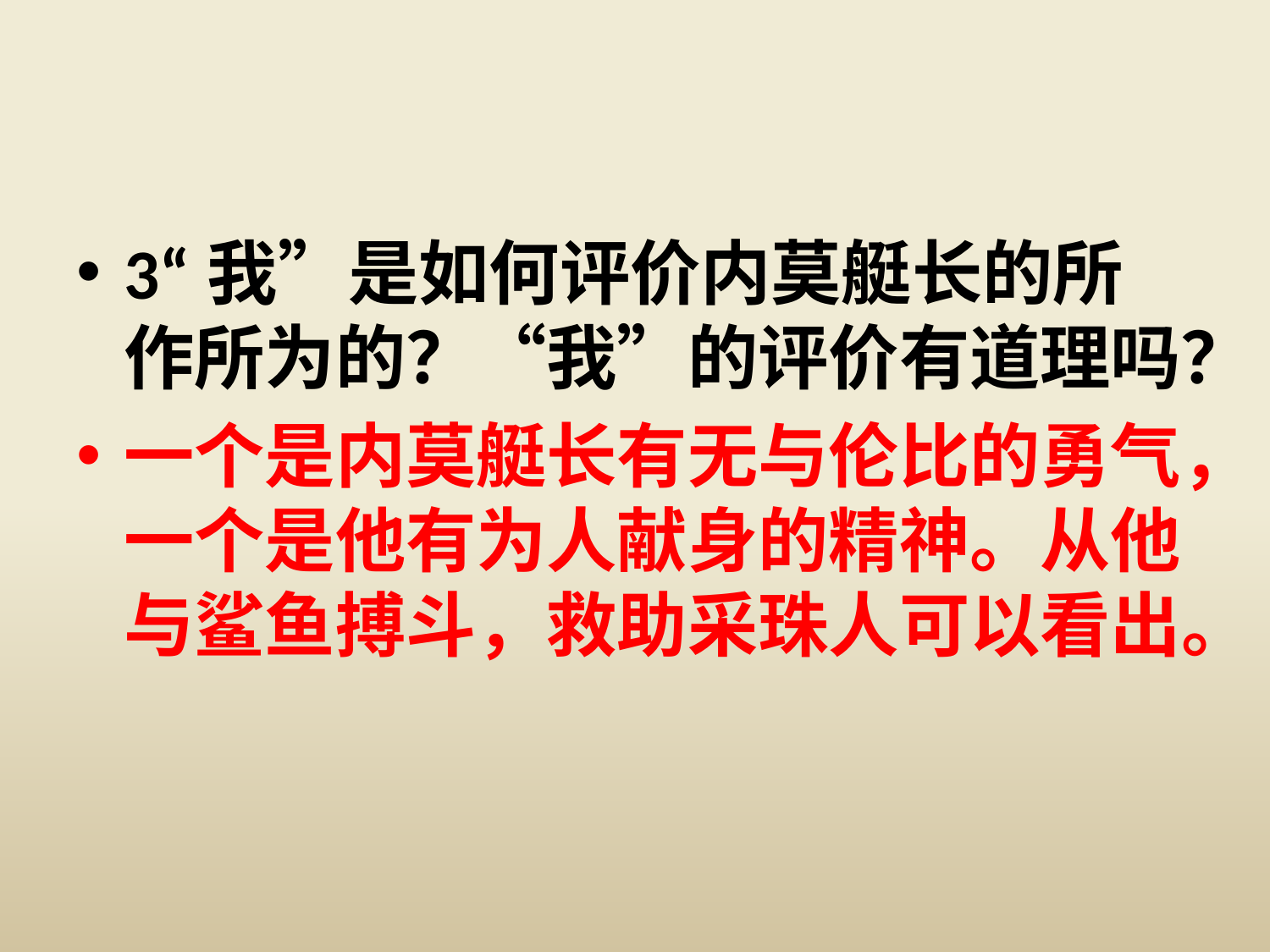

#
3“我”是如何评价内莫艇长的所作所为的？“我”的评价有道理吗？
一个是内莫艇长有无与伦比的勇气，一个是他有为人献身的精神。从他与鲨鱼搏斗，救助采珠人可以看出。